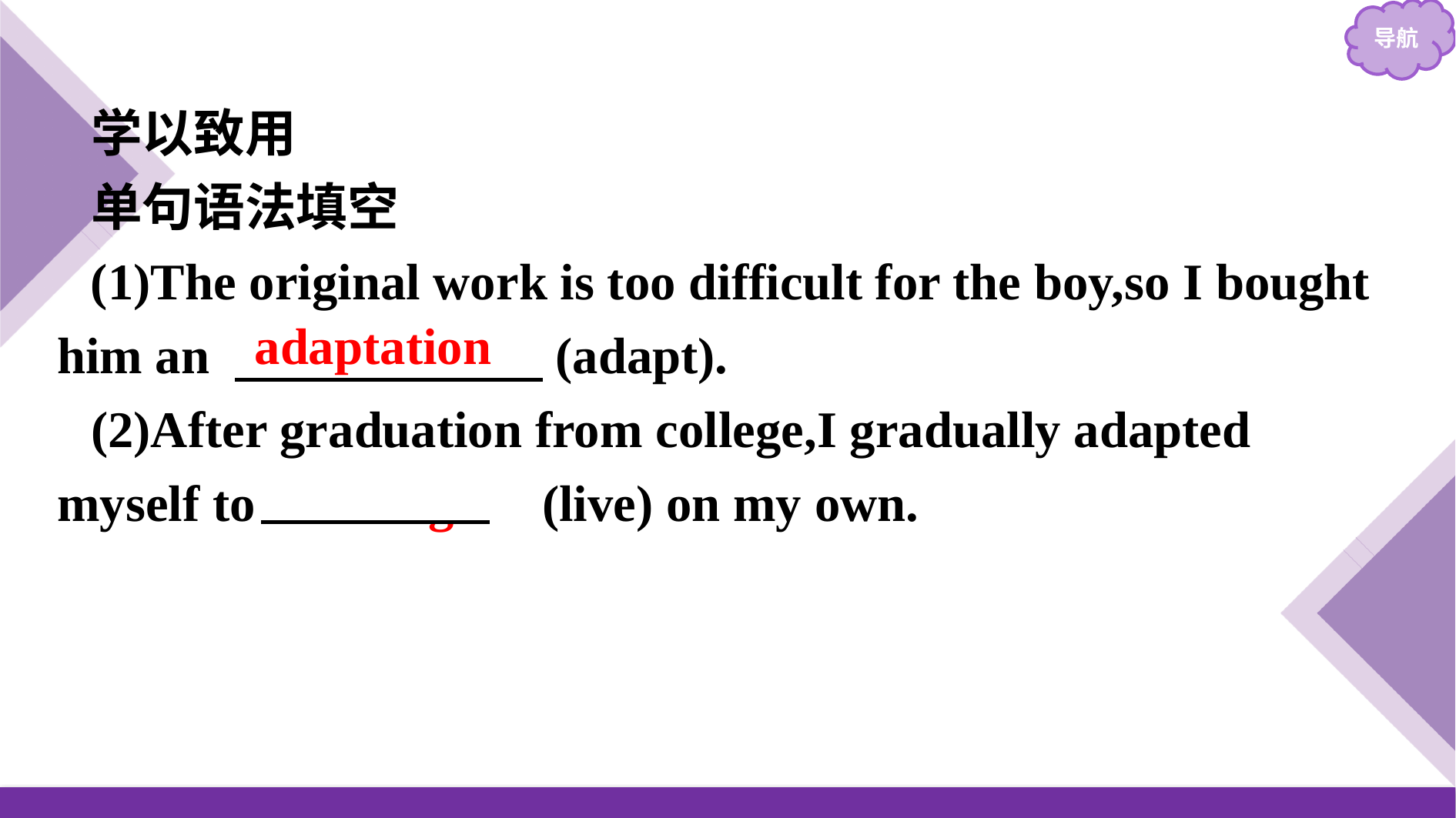

学以致用
单句语法填空
(1)The original work is too difficult for the boy,so I bought him an 　　　　　　(adapt).
(2)After graduation from college,I gradually adapted myself to　living　 (live) on my own.
adaptation